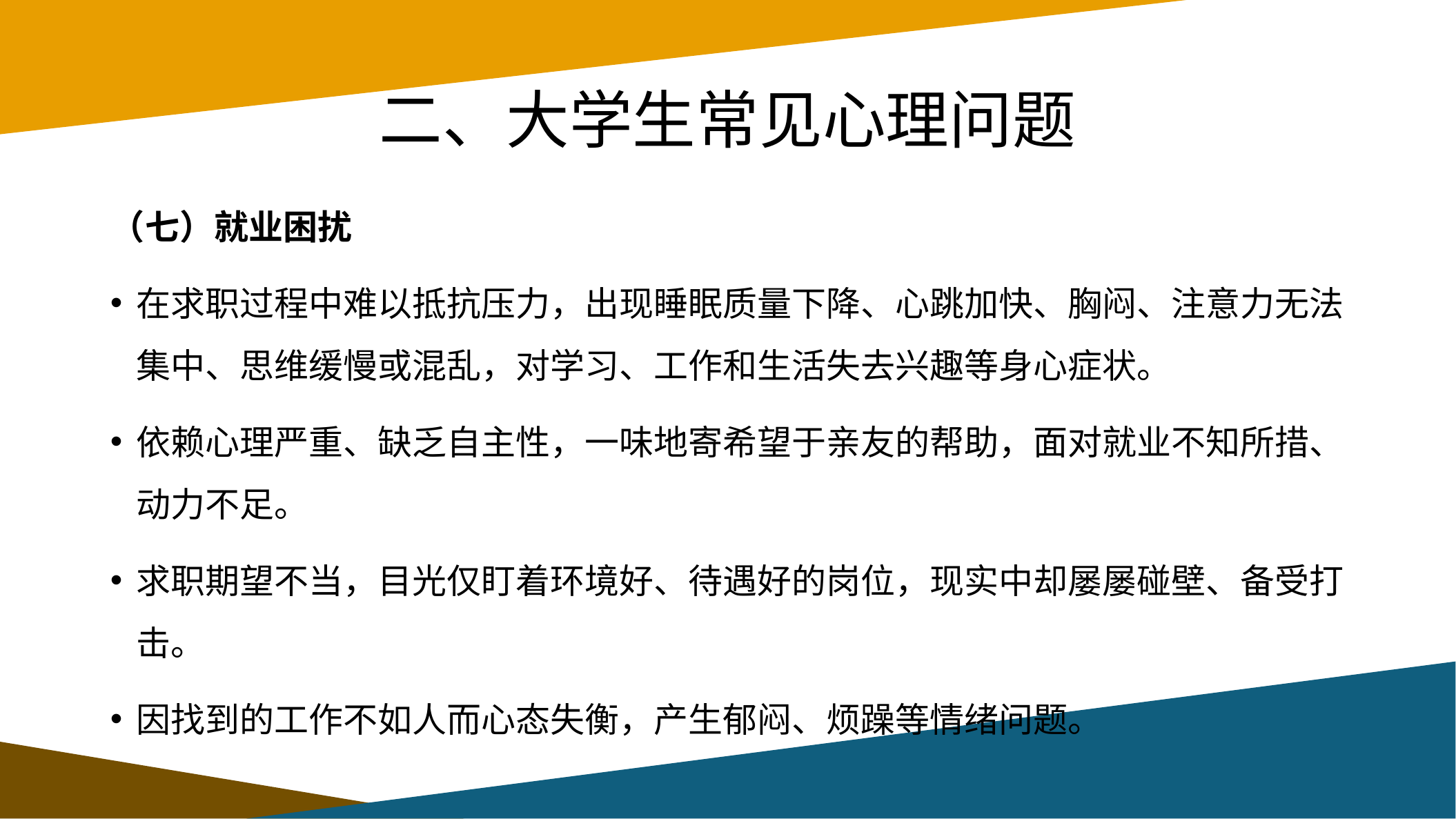

# 二、大学生常见心理问题
（七）就业困扰
在求职过程中难以抵抗压力，出现睡眠质量下降、心跳加快、胸闷、注意力无法集中、思维缓慢或混乱，对学习、工作和生活失去兴趣等身心症状。
依赖心理严重、缺乏自主性，一味地寄希望于亲友的帮助，面对就业不知所措、动力不足。
求职期望不当，目光仅盯着环境好、待遇好的岗位，现实中却屡屡碰壁、备受打击。
因找到的工作不如人而心态失衡，产生郁闷、烦躁等情绪问题。